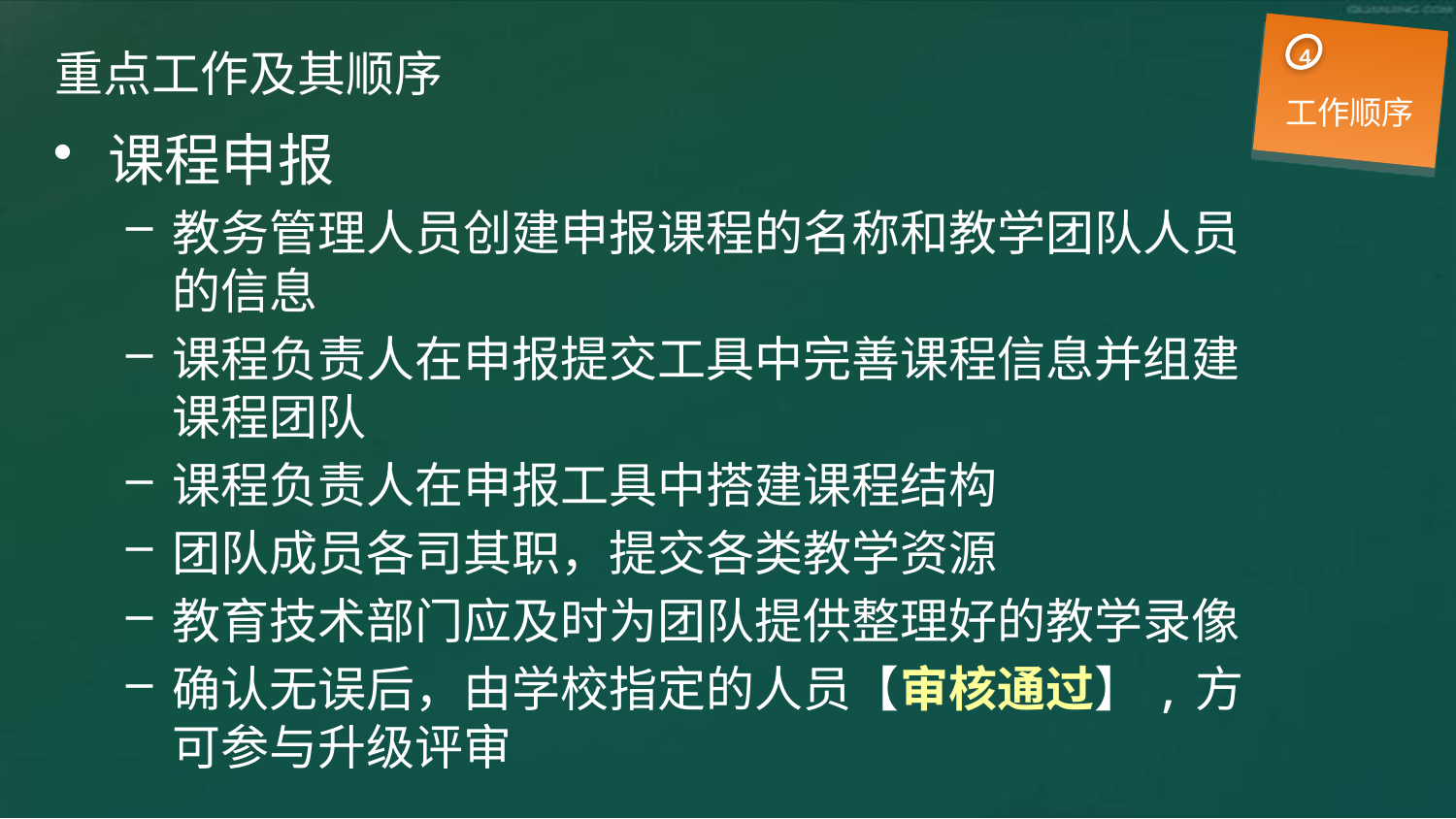

4

工作顺序
# 重点工作及其顺序
课程申报
教务管理人员创建申报课程的名称和教学团队人员的信息
课程负责人在申报提交工具中完善课程信息并组建课程团队
课程负责人在申报工具中搭建课程结构
团队成员各司其职，提交各类教学资源
教育技术部门应及时为团队提供整理好的教学录像
确认无误后，由学校指定的人员【审核通过】,方可参与升级评审